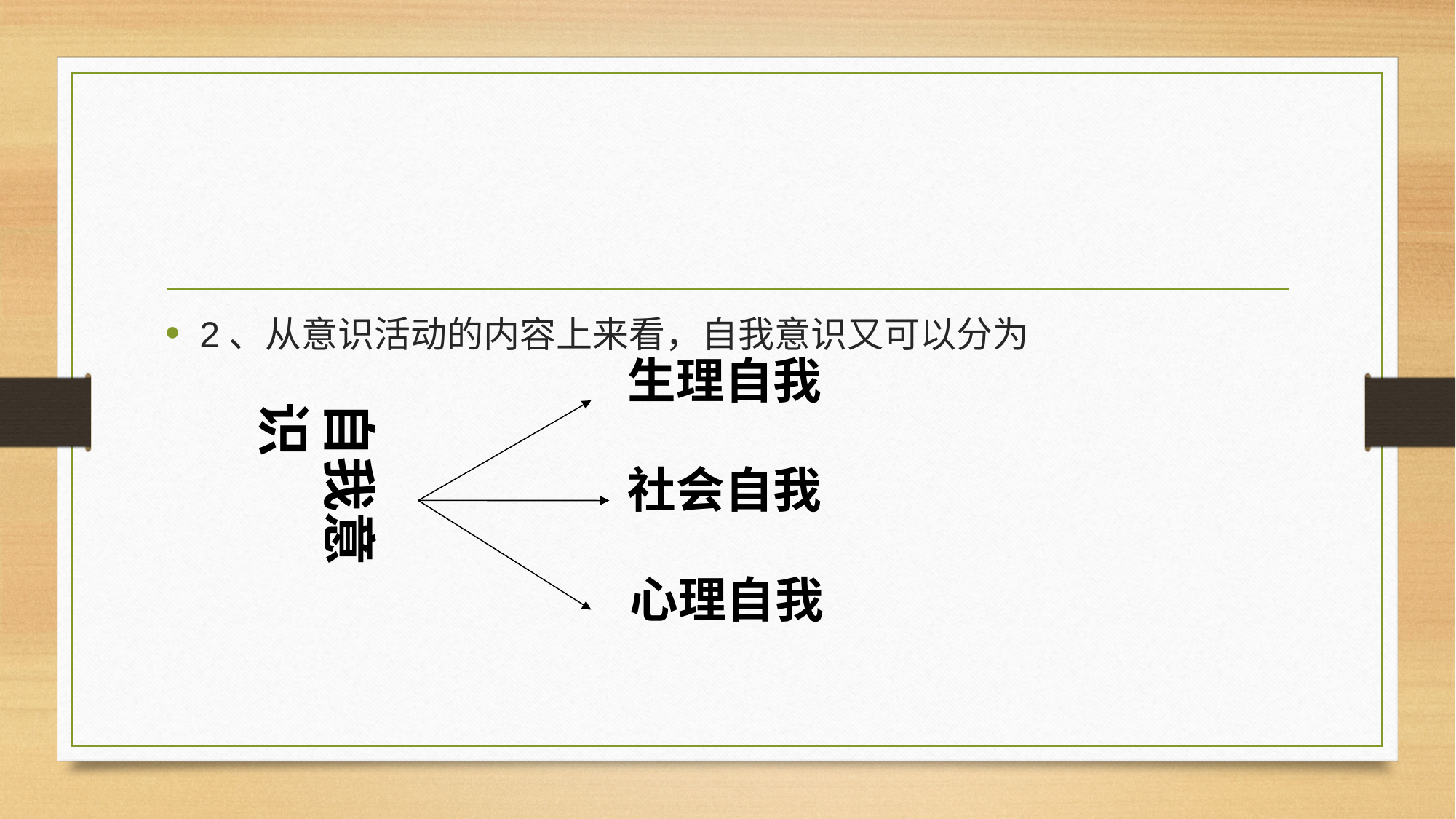

#
2、从意识活动的内容上来看，自我意识又可以分为
生理自我
自我意识

社会自我

心理自我